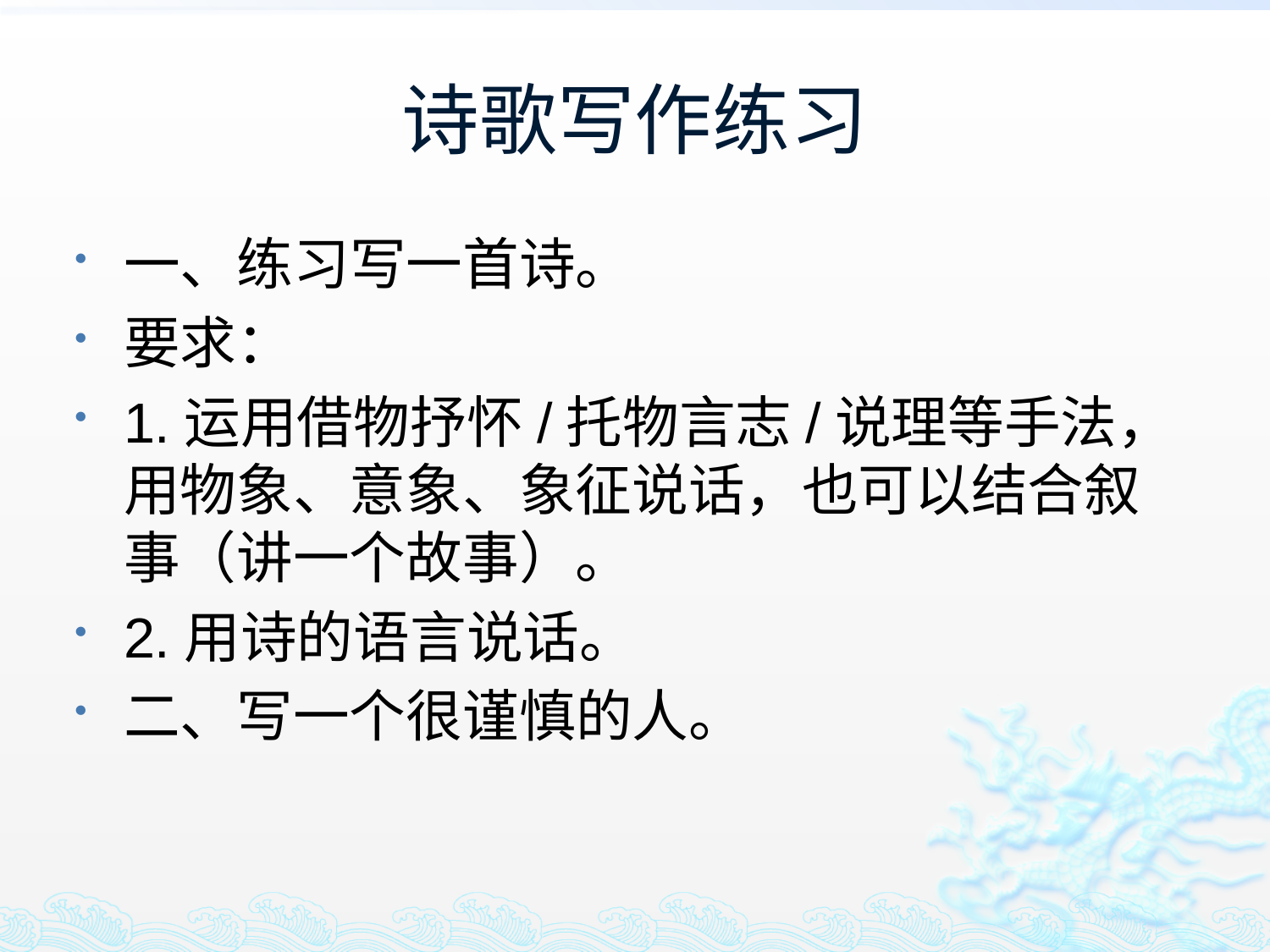

# 诗歌写作练习
一、练习写一首诗。
要求：
1.运用借物抒怀/托物言志/说理等手法，用物象、意象、象征说话，也可以结合叙事（讲一个故事）。
2.用诗的语言说话。
二、写一个很谨慎的人。